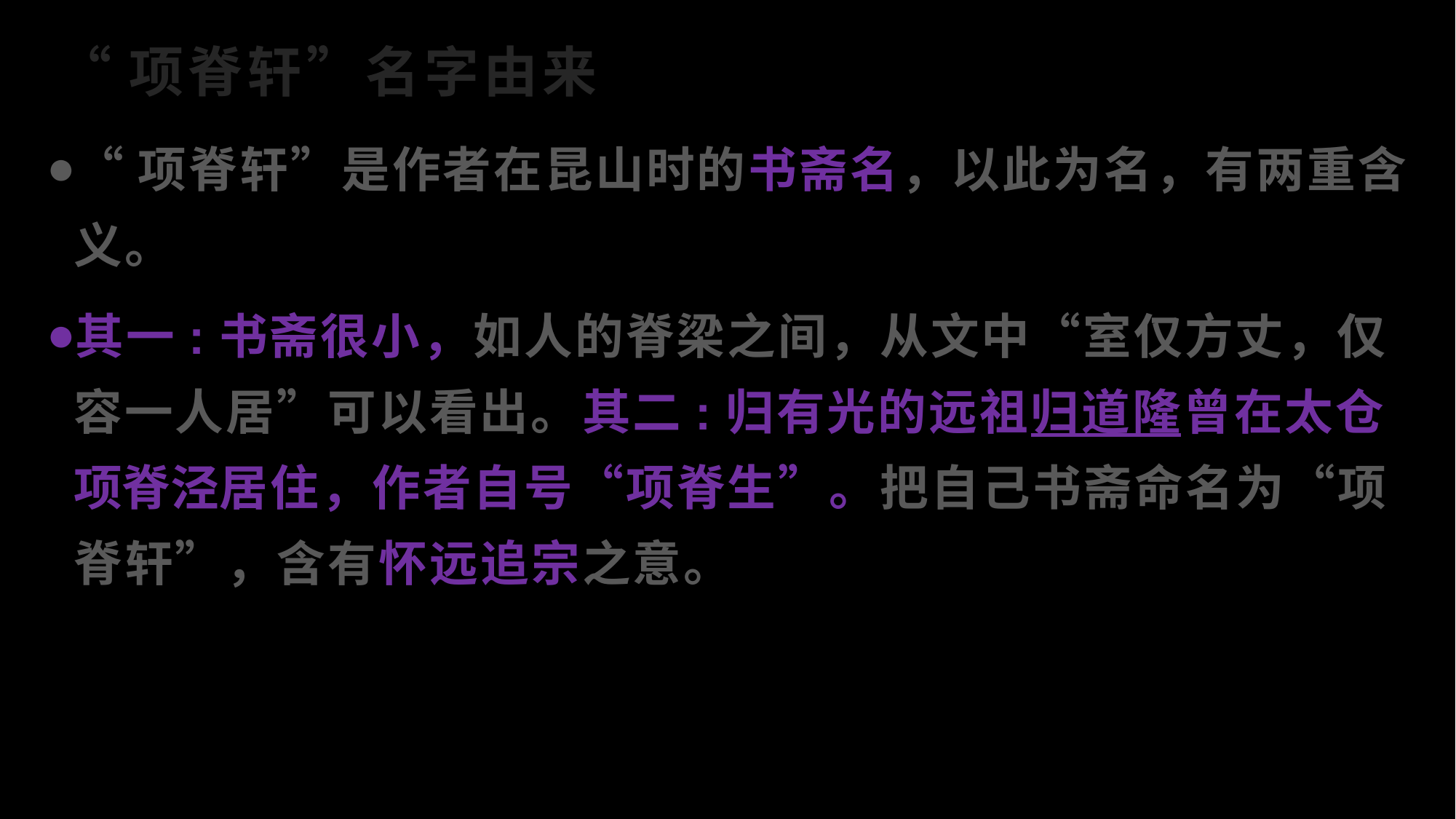

# “项脊轩”名字由来
“项脊轩”是作者在昆山时的书斋名，以此为名，有两重含义。
其一:书斋很小，如人的脊梁之间，从文中“室仅方丈，仅容一人居”可以看出。其二:归有光的远祖归道隆曾在太仓项脊泾居住，作者自号“项脊生”。把自己书斋命名为“项脊轩”，含有怀远追宗之意。